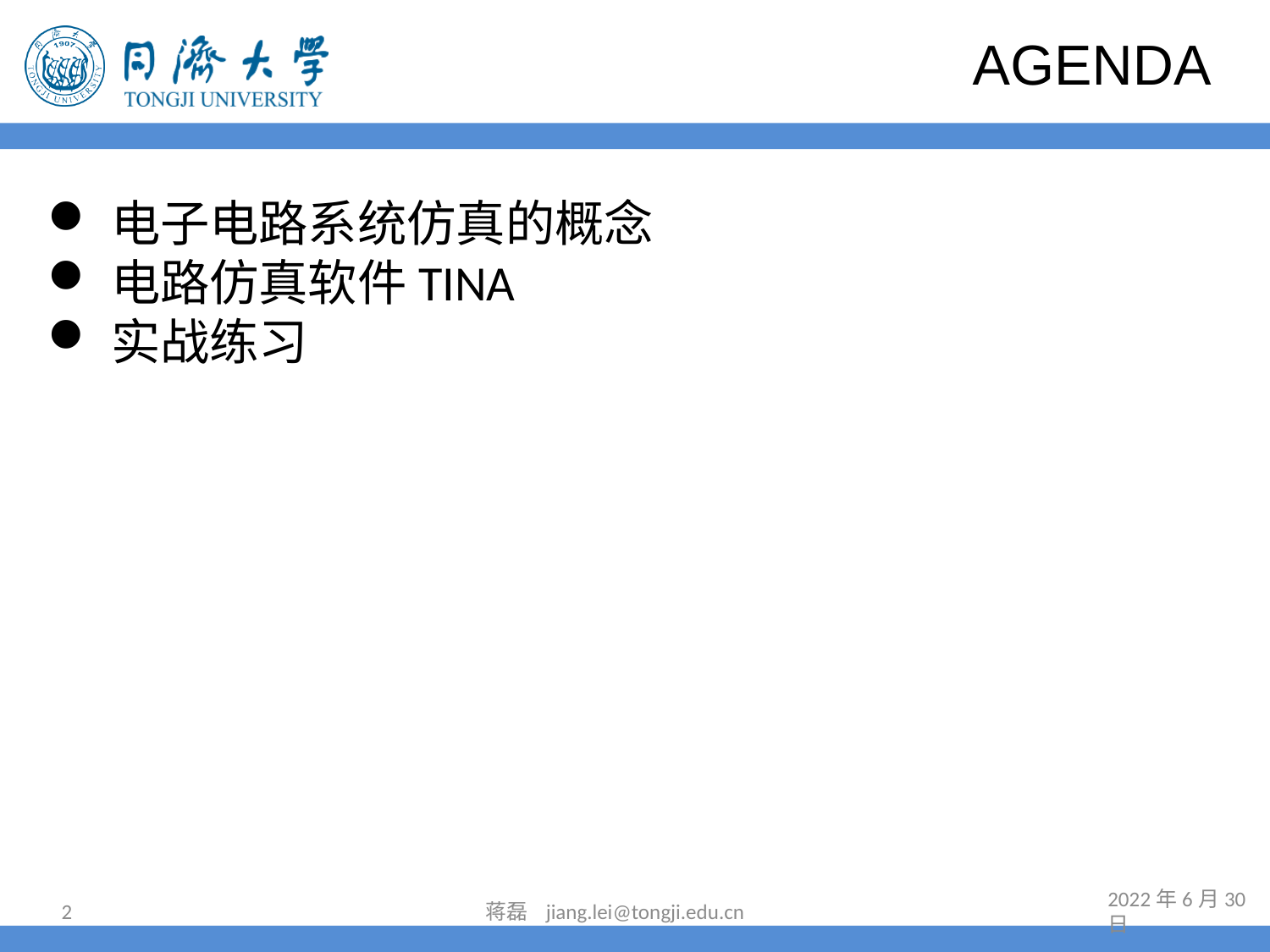

# AGENDA
电子电路系统仿真的概念
电路仿真软件TINA
实战练习
2
蒋磊  jiang.lei@tongji.edu.cn
2022年6月30日